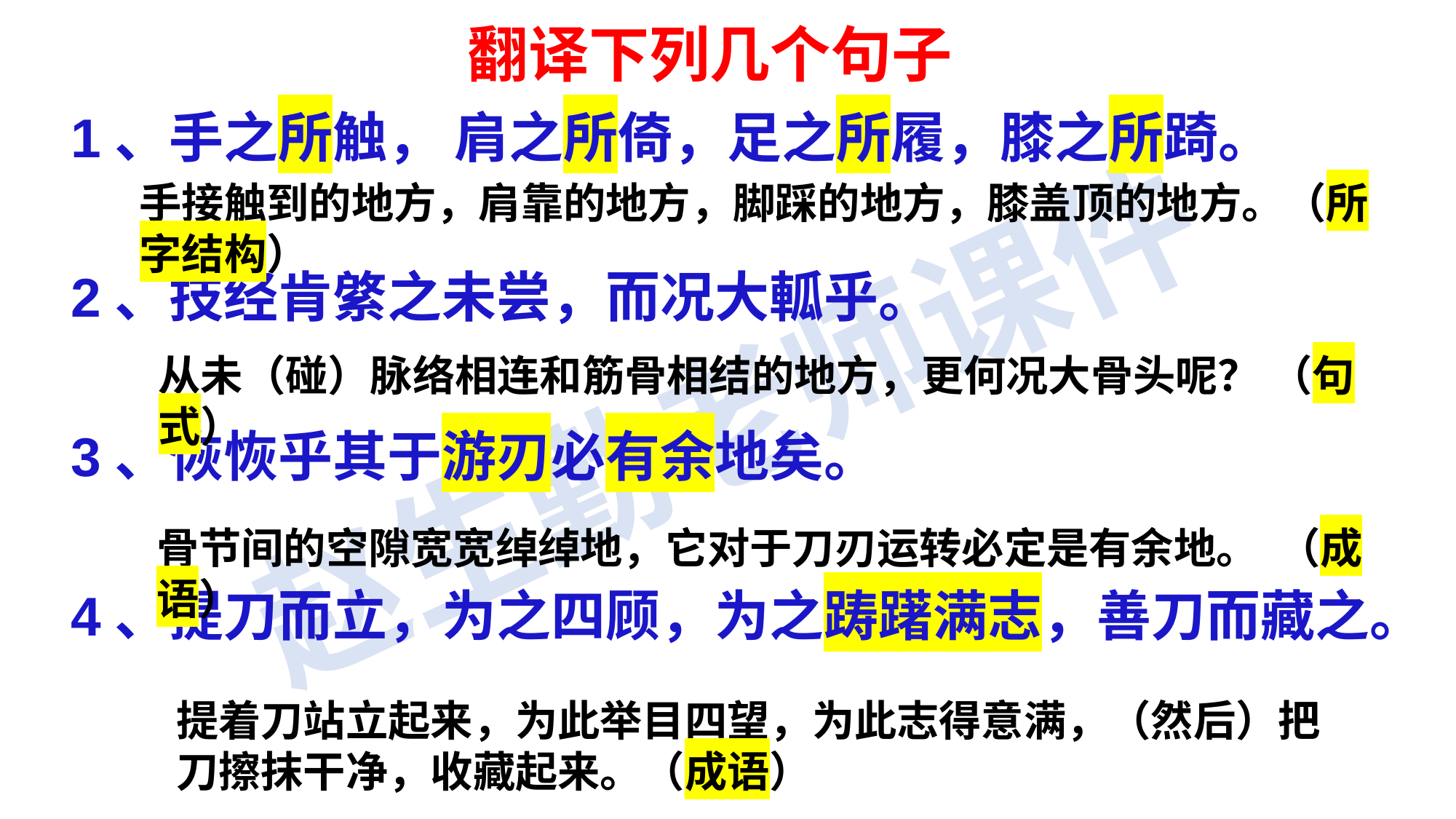

翻译下列几个句子
1、手之所触， 肩之所倚，足之所履，膝之所踦。

2、技经肯綮之未尝，而况大軱乎。

3、恢恢乎其于游刃必有余地矣。

4、提刀而立，为之四顾，为之踌躇满志，善刀而藏之。
手接触到的地方，肩靠的地方，脚踩的地方，膝盖顶的地方。（所字结构）
从未（碰）脉络相连和筋骨相结的地方，更何况大骨头呢？ （句式）
骨节间的空隙宽宽绰绰地，它对于刀刃运转必定是有余地。  （成语）
提着刀站立起来，为此举目四望，为此志得意满，（然后）把刀擦抹干净，收藏起来。（成语）